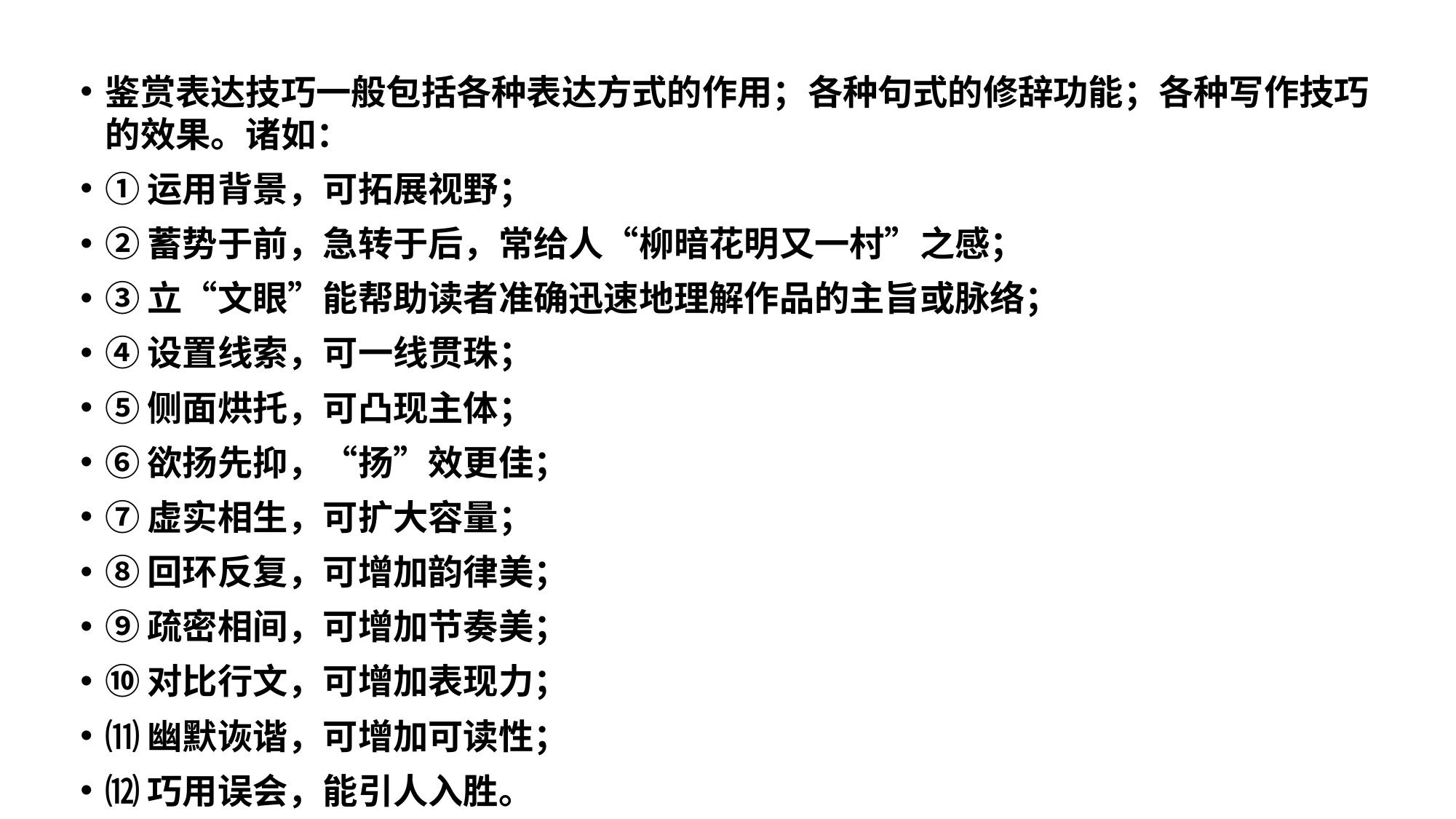

鉴赏表达技巧一般包括各种表达方式的作用；各种句式的修辞功能；各种写作技巧的效果。诸如：
①运用背景，可拓展视野；
②蓄势于前，急转于后，常给人“柳暗花明又一村”之感；
③立“文眼”能帮助读者准确迅速地理解作品的主旨或脉络；
④设置线索，可一线贯珠；
⑤侧面烘托，可凸现主体；
⑥欲扬先抑，“扬”效更佳；
⑦虚实相生，可扩大容量；
⑧回环反复，可增加韵律美；
⑨疏密相间，可增加节奏美；
⑩对比行文，可增加表现力；
⑾幽默诙谐，可增加可读性；
⑿巧用误会，能引人入胜。